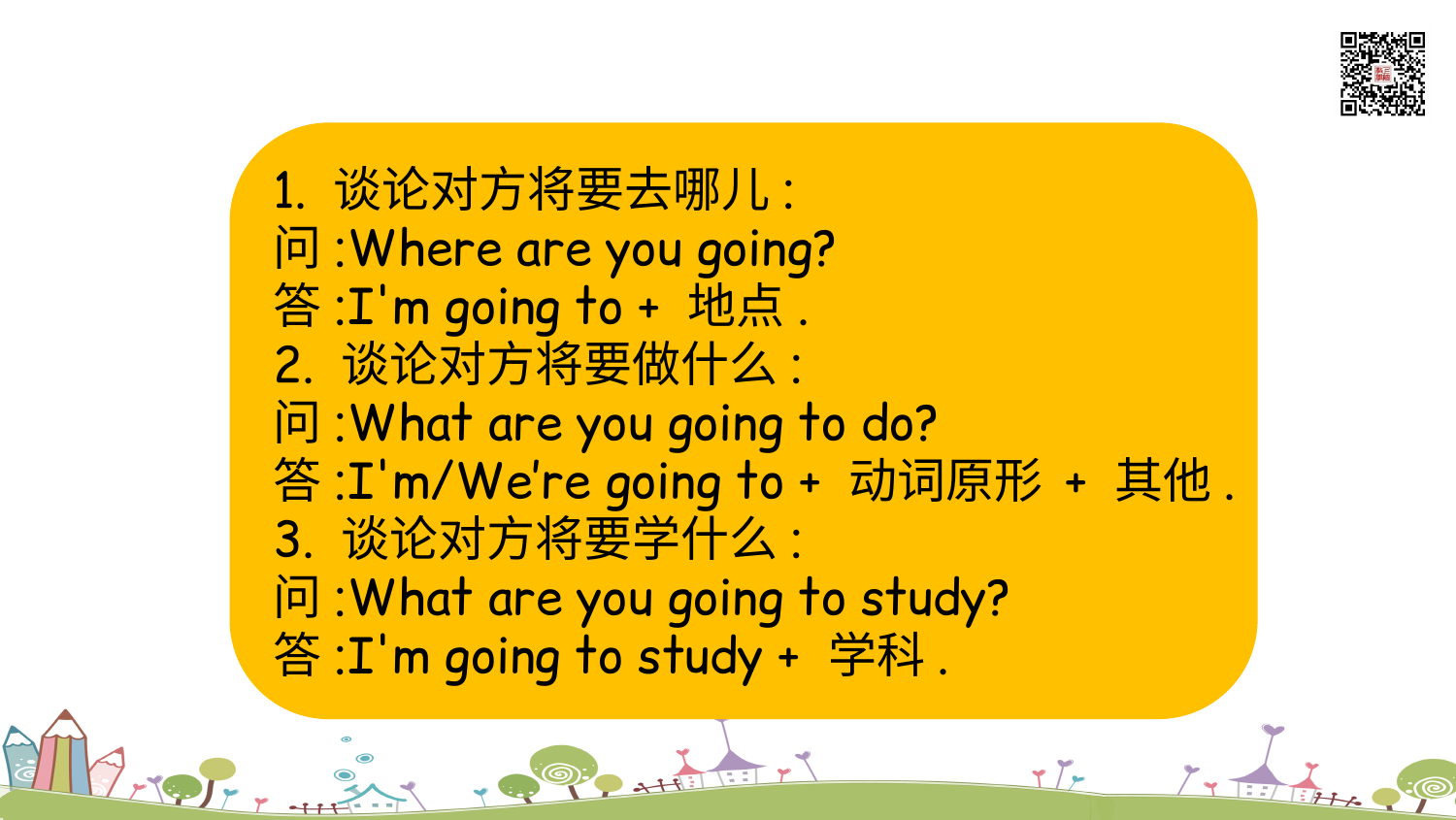

1. 谈论对方将要去哪儿:
问:Where are you going?
答:I'm going to + 地点.
2. 谈论对方将要做什么:
问:What are you going to do?
答:I'm/We’re going to + 动词原形 + 其他.
3. 谈论对方将要学什么:
问:What are you going to study?
答:I'm going to study + 学科.